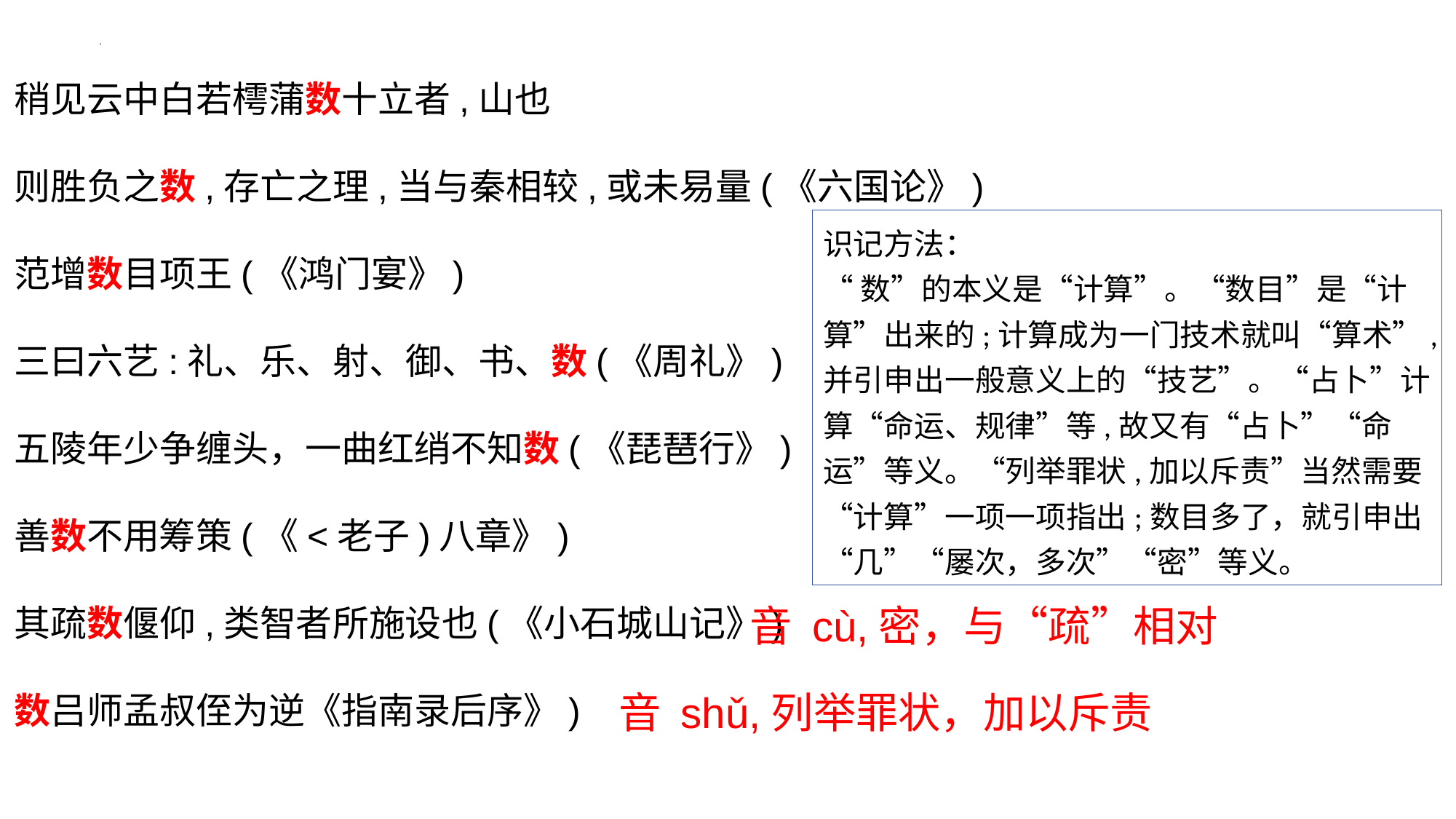

稍见云中白若樗蒲数十立者,山也
则胜负之数,存亡之理,当与秦相较,或未易量(《六国论》)
范增数目项王(《鸿门宴》)
三曰六艺:礼、乐、射、御、书、数(《周礼》)
五陵年少争缠头，一曲红绡不知数(《琵琶行》)
善数不用筹策(《<老子)八章》)
其疏数偃仰,类智者所施设也(《小石城山记》)
数吕师孟叔侄为逆《指南录后序》)
识记方法：
“数”的本义是“计算”。“数目”是“计算”出来的;计算成为一门技术就叫“算术”,并引申出一般意义上的“技艺”。“占卜”计算“命运、规律”等,故又有“占卜”“命运”等义。“列举罪状,加以斥责”当然需要“计算”一项一项指出;数目多了，就引申出“几”“屡次，多次”“密”等义。
音 cù,密，与“疏”相对
音 shǔ,列举罪状，加以斥责